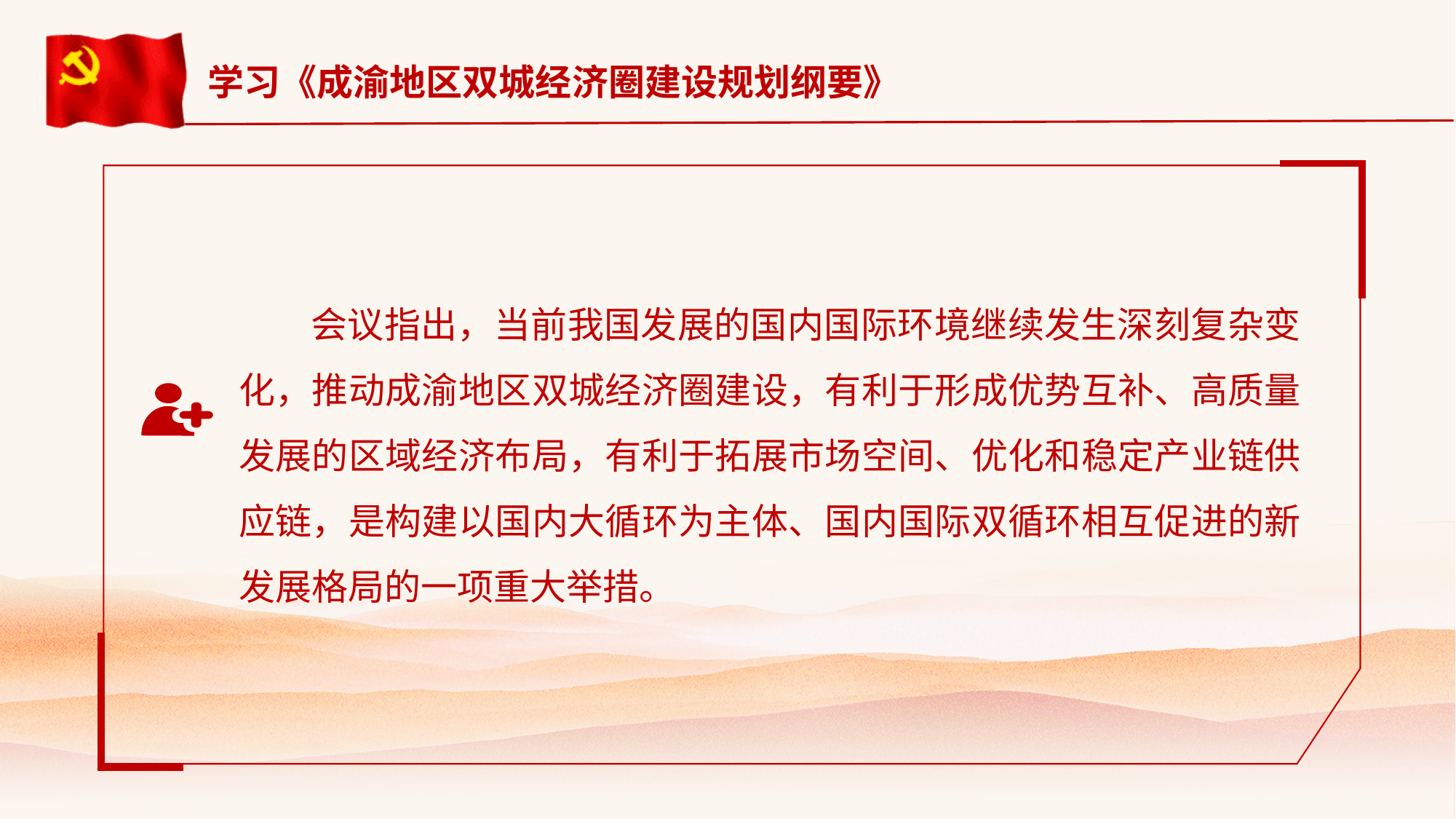

# 学习《成渝地区双城经济圈建设规划纲要》

 会议指出，当前我国发展的国内国际环境继续发生深刻复杂变化，推动成渝地区双城经济圈建设，有利于形成优势互补、高质量发展的区域经济布局，有利于拓展市场空间、优化和稳定产业链供应链，是构建以国内大循环为主体、国内国际双循环相互促进的新发展格局的一项重大举措。